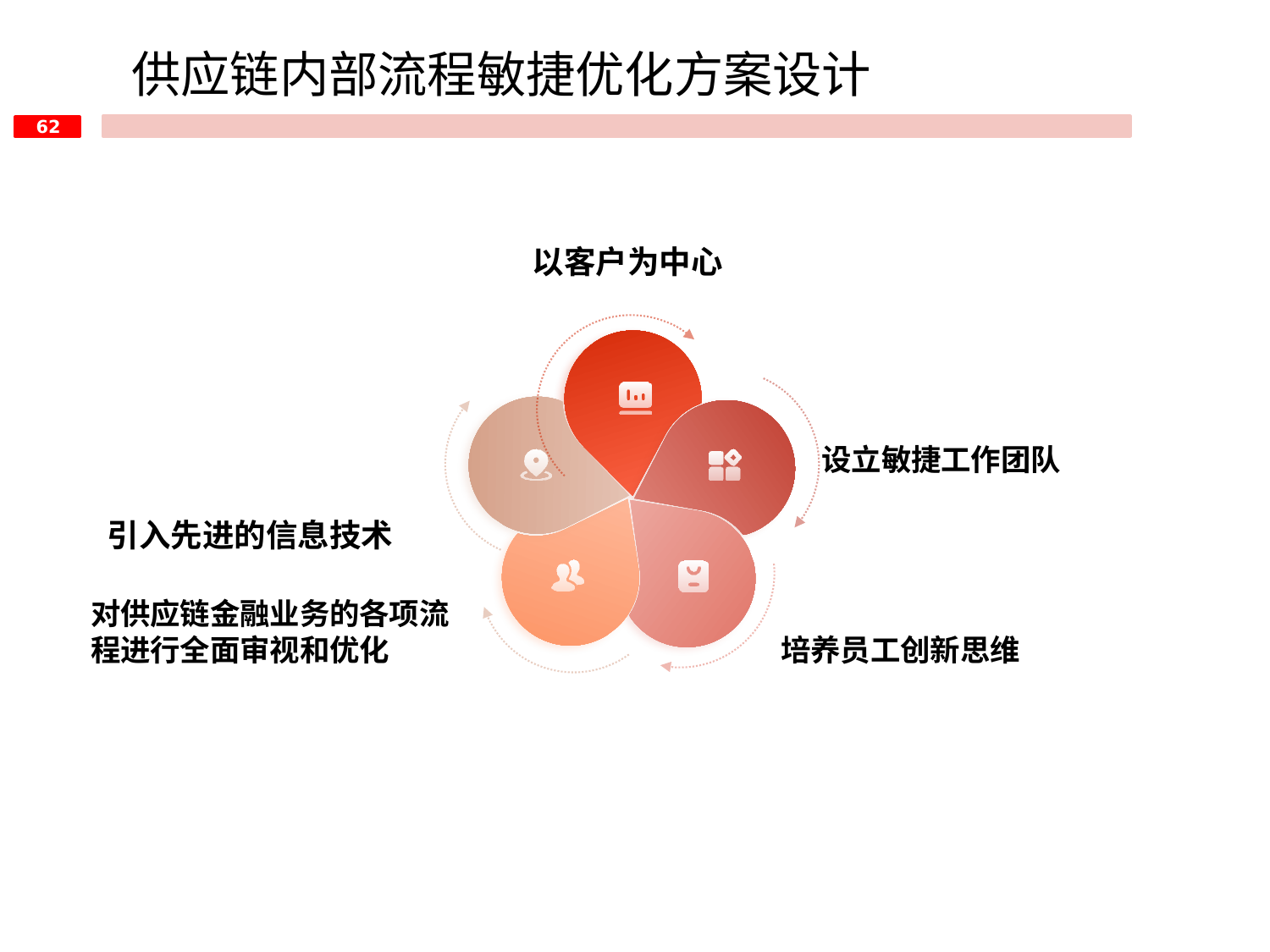

供应链内部流程敏捷优化方案设计
62
以客户为中心

设立敏捷工作团队

引入先进的信息技术

对供应链金融业务的各项流程进行全面审视和优化
培养员工创新思维